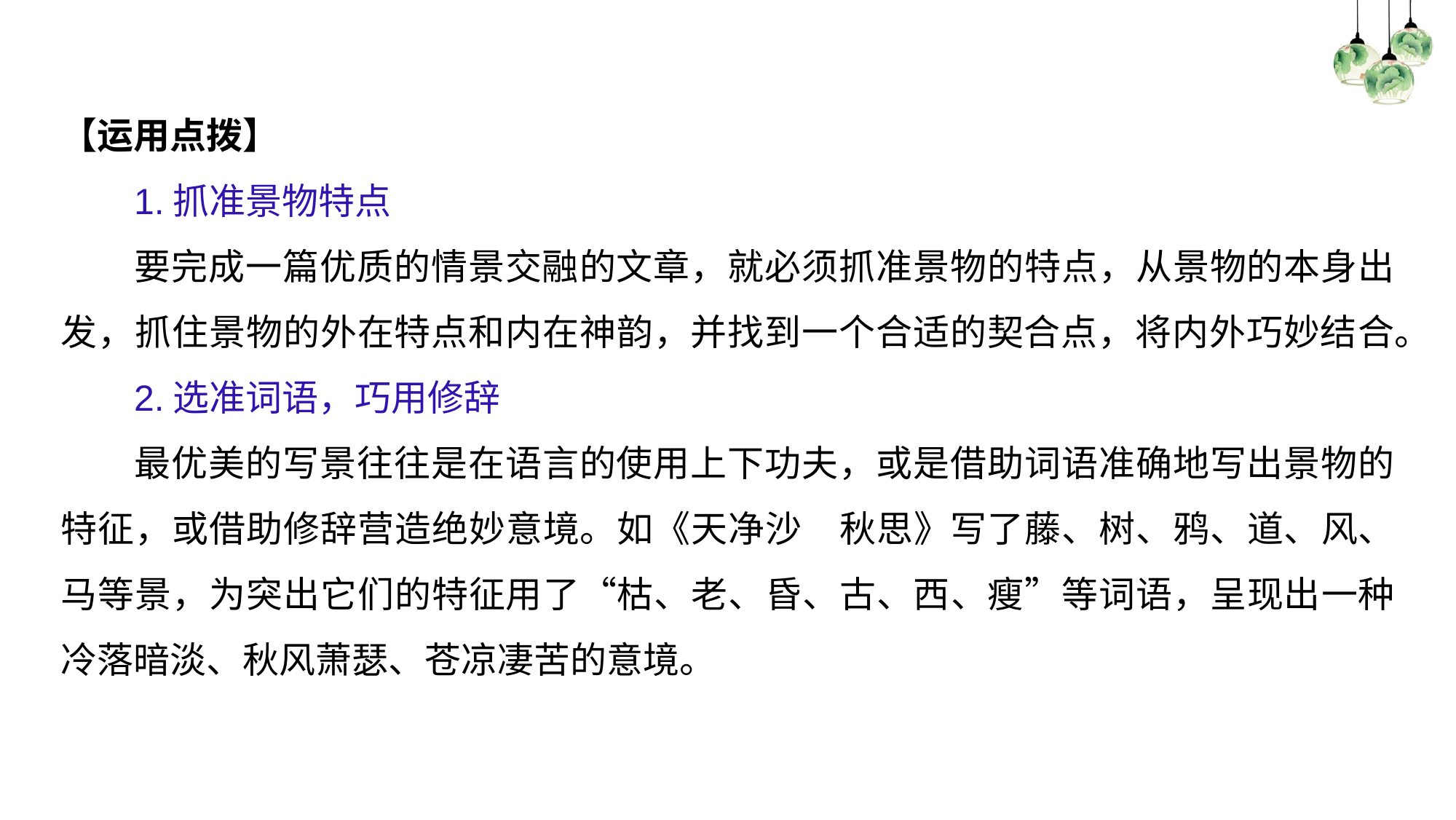

#
【运用点拨】
1.抓准景物特点
要完成一篇优质的情景交融的文章，就必须抓准景物的特点，从景物的本身出发，抓住景物的外在特点和内在神韵，并找到一个合适的契合点，将内外巧妙结合。
2.选准词语，巧用修辞
最优美的写景往往是在语言的使用上下功夫，或是借助词语准确地写出景物的特征，或借助修辞营造绝妙意境。如《天净沙　秋思》写了藤、树、鸦、道、风、马等景，为突出它们的特征用了“枯、老、昏、古、西、瘦”等词语，呈现出一种冷落暗淡、秋风萧瑟、苍凉凄苦的意境。